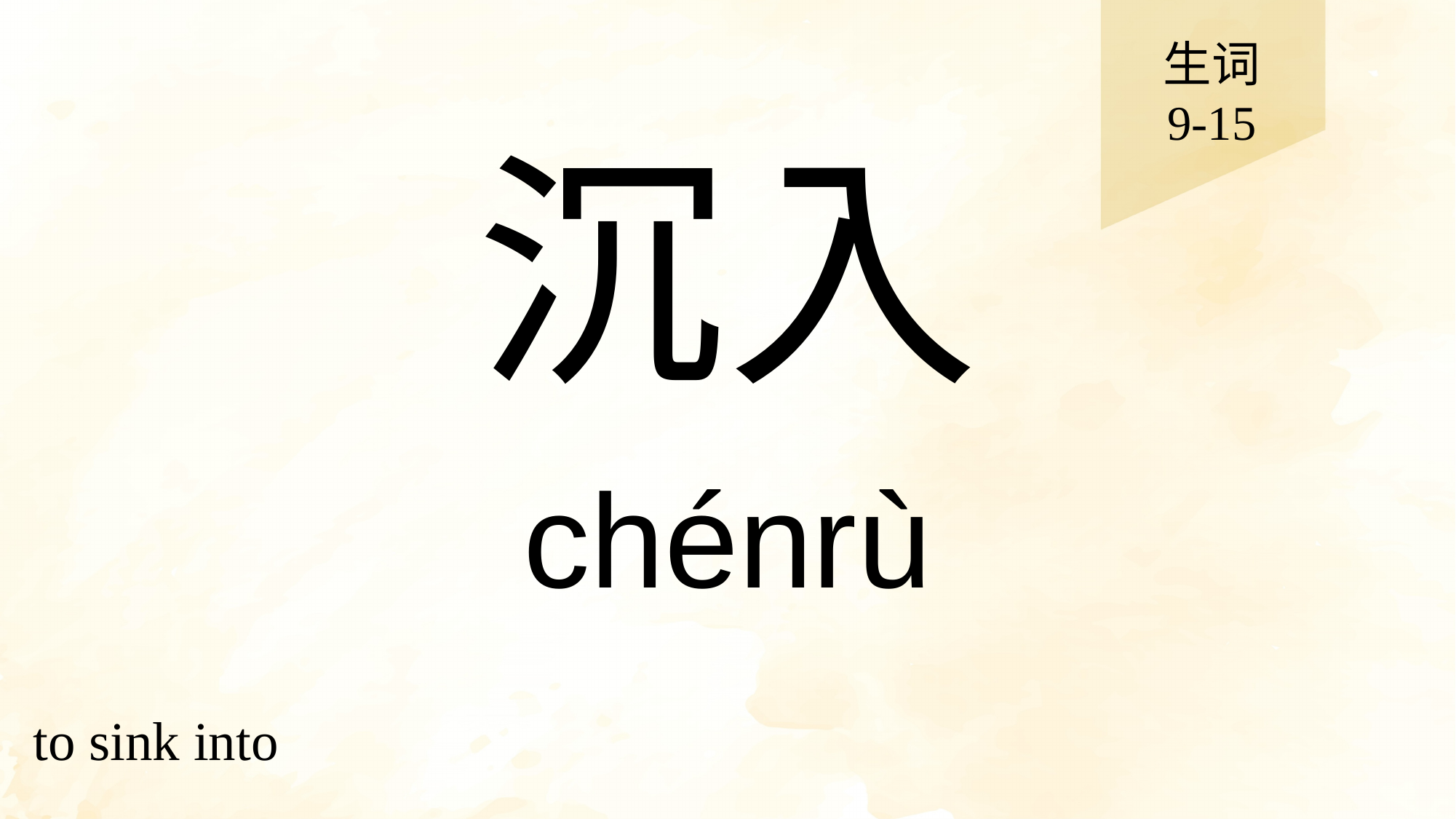

生词
9-15
# 沉入
chénrù
to sink into